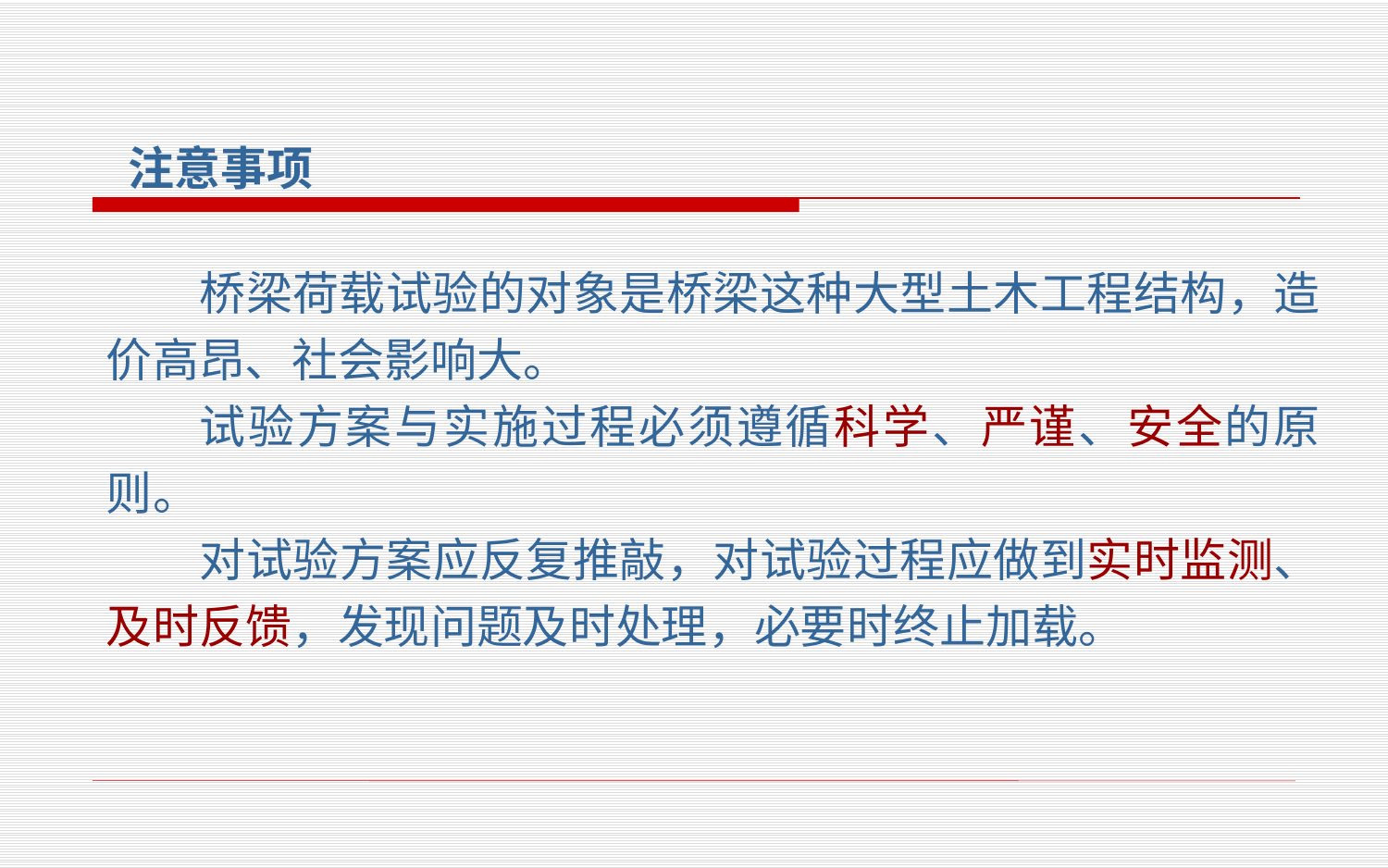

注意事项
桥梁荷载试验的对象是桥梁这种大型土木工程结构，造价高昂、社会影响大。
试验方案与实施过程必须遵循科学、严谨、安全的原则。
对试验方案应反复推敲，对试验过程应做到实时监测、及时反馈，发现问题及时处理，必要时终止加载。